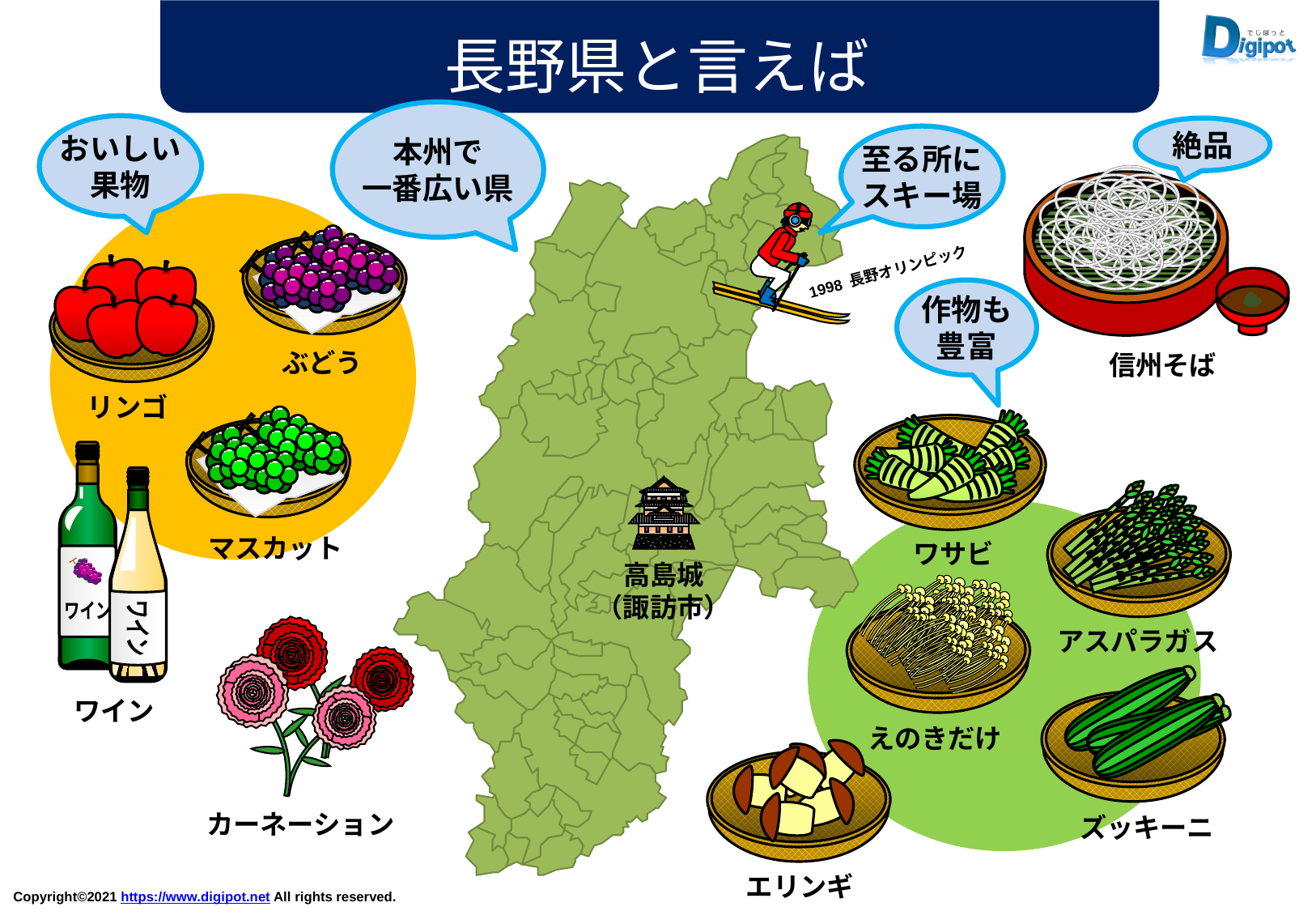

長野県と言えば
本州で
一番広い県
おいしい
果物
絶品
至る所に
スキー場

1998 長野オリンピック
作物も
豊富
ぶどう
信州そば
リンゴ

ワイン

ワイン

マスカット
ワサビ
高島城
（諏訪市）

アスパラガス

ワイン

えのきだけ

カーネーション
ズッキーニ
エリンギ